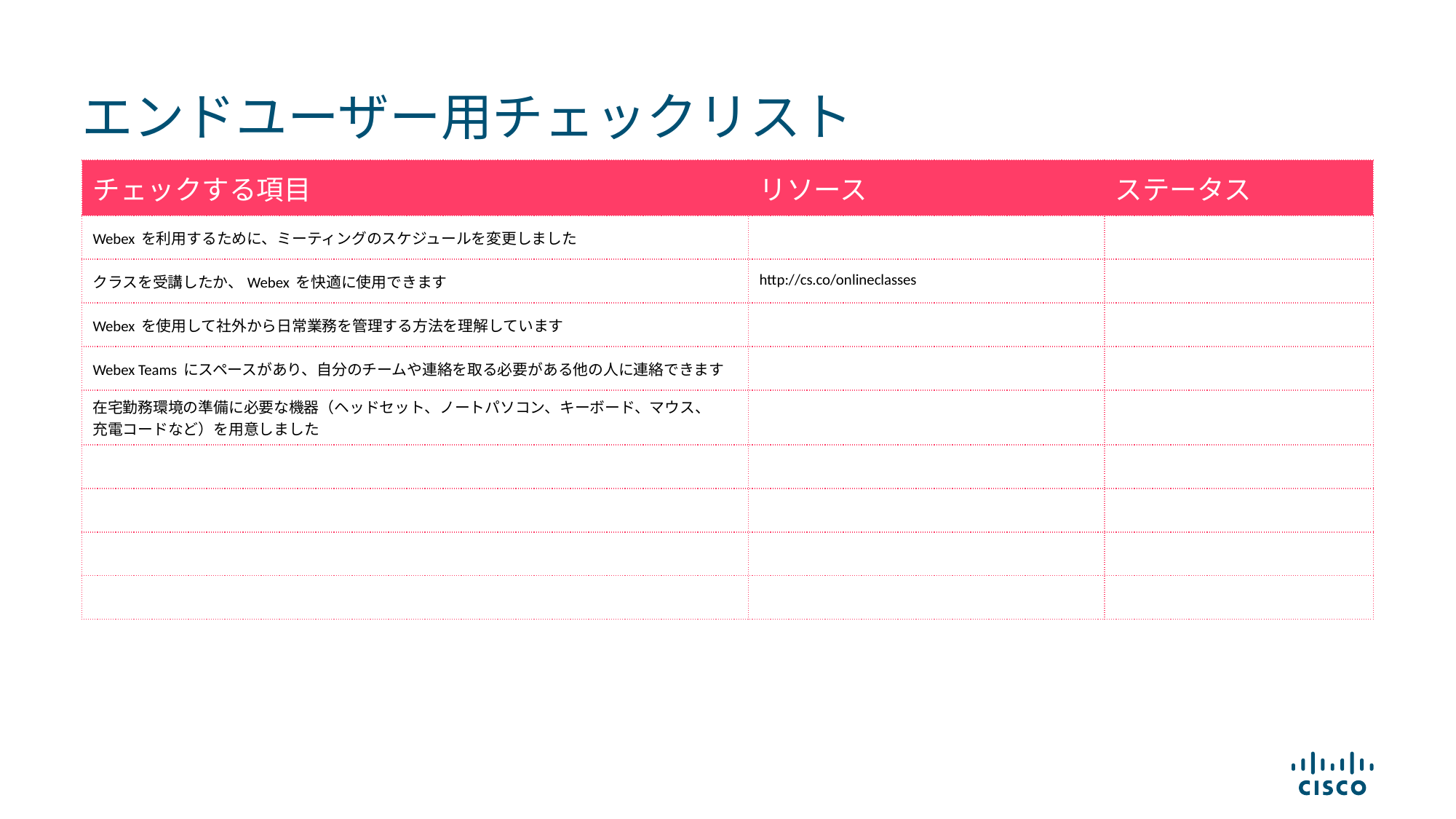

# エンドユーザー用チェックリスト
| チェックする項目 | リソース | ステータス |
| --- | --- | --- |
| Webex を利用するために、ミーティングのスケジュールを変更しました |  |  |
| クラスを受講したか、Webex を快適に使用できます | http://cs.co/onlineclasses |  |
| Webex を使用して社外から日常業務を管理する方法を理解しています |  |  |
| Webex Teams にスペースがあり、自分のチームや連絡を取る必要がある他の人に連絡できます |  |  |
| 在宅勤務環境の準備に必要な機器（ヘッドセット、ノートパソコン、キーボード、マウス、 充電コードなど）を用意しました |  |  |
|  |  |  |
|  |  |  |
|  |  |  |
|  |  |  |